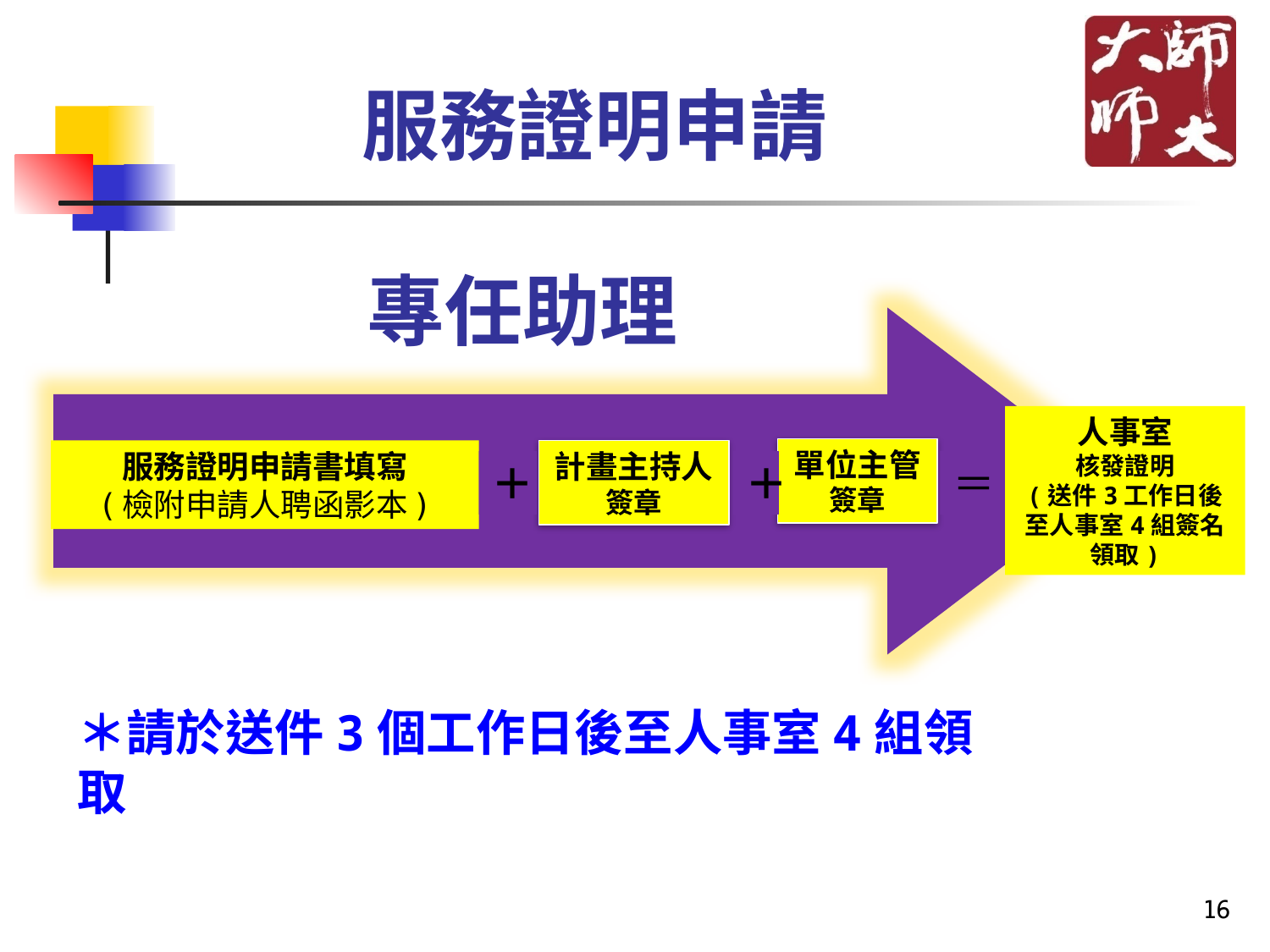

# 服務證明申請
專任助理

人事室
核發證明
(送件3工作日後至人事室4組簽名領取)
單位主管
簽章
服務證明申請書填寫
(檢附申請人聘函影本)
計畫主持人簽章
＋
＋
＝
＊請於送件3個工作日後至人事室4組領取
16